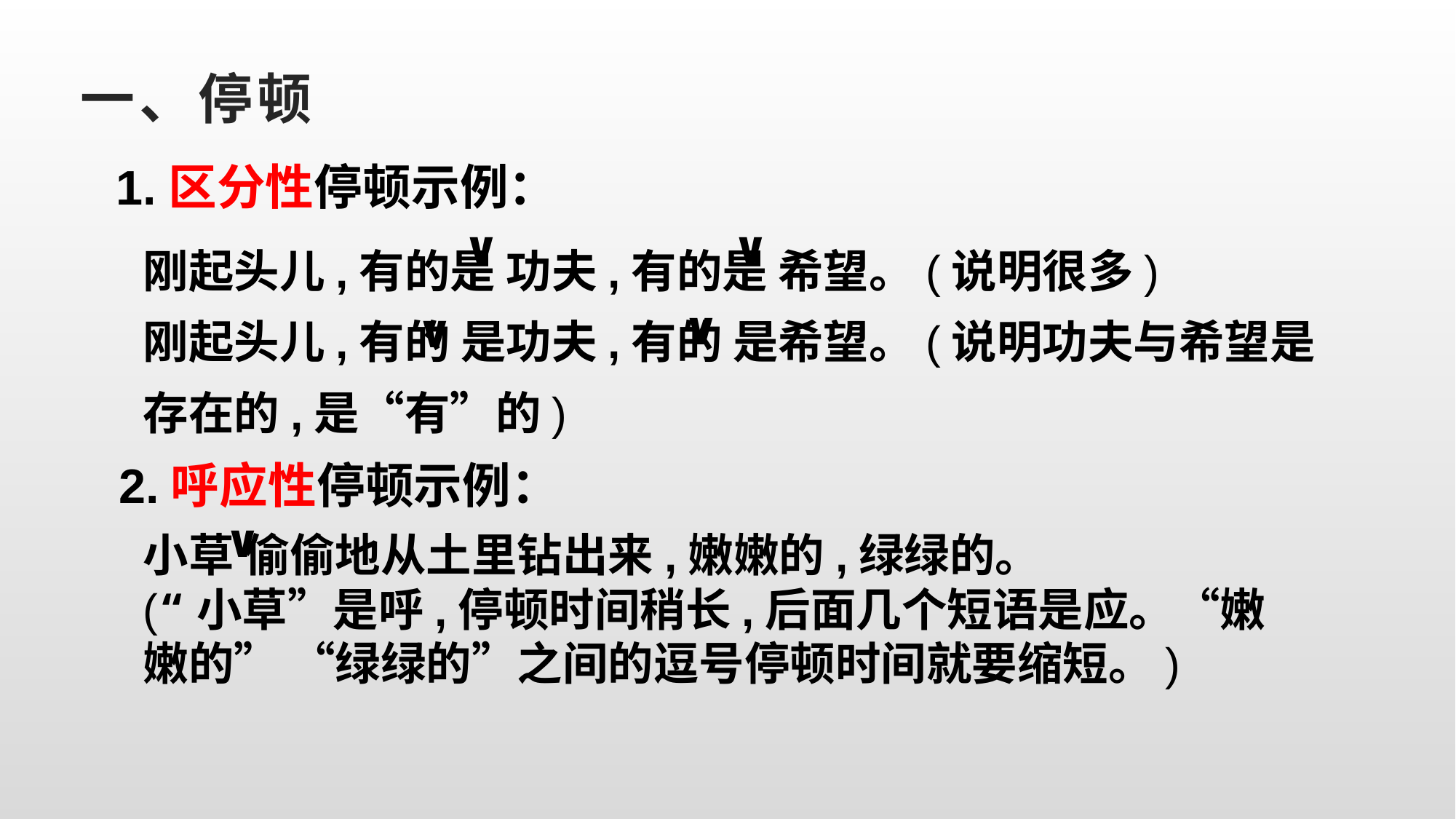

# 一、停顿
1.区分性停顿示例：
∨
∨
刚起头儿,有的是 功夫,有的是 希望。(说明很多)
刚起头儿,有的 是功夫,有的 是希望。(说明功夫与希望是存在的,是“有”的)
∨
∨
2.呼应性停顿示例：
∨
小草 偷偷地从土里钻出来,嫩嫩的,绿绿的。
(“小草”是呼,停顿时间稍长,后面几个短语是应。“嫩嫩的” “绿绿的”之间的逗号停顿时间就要缩短。)